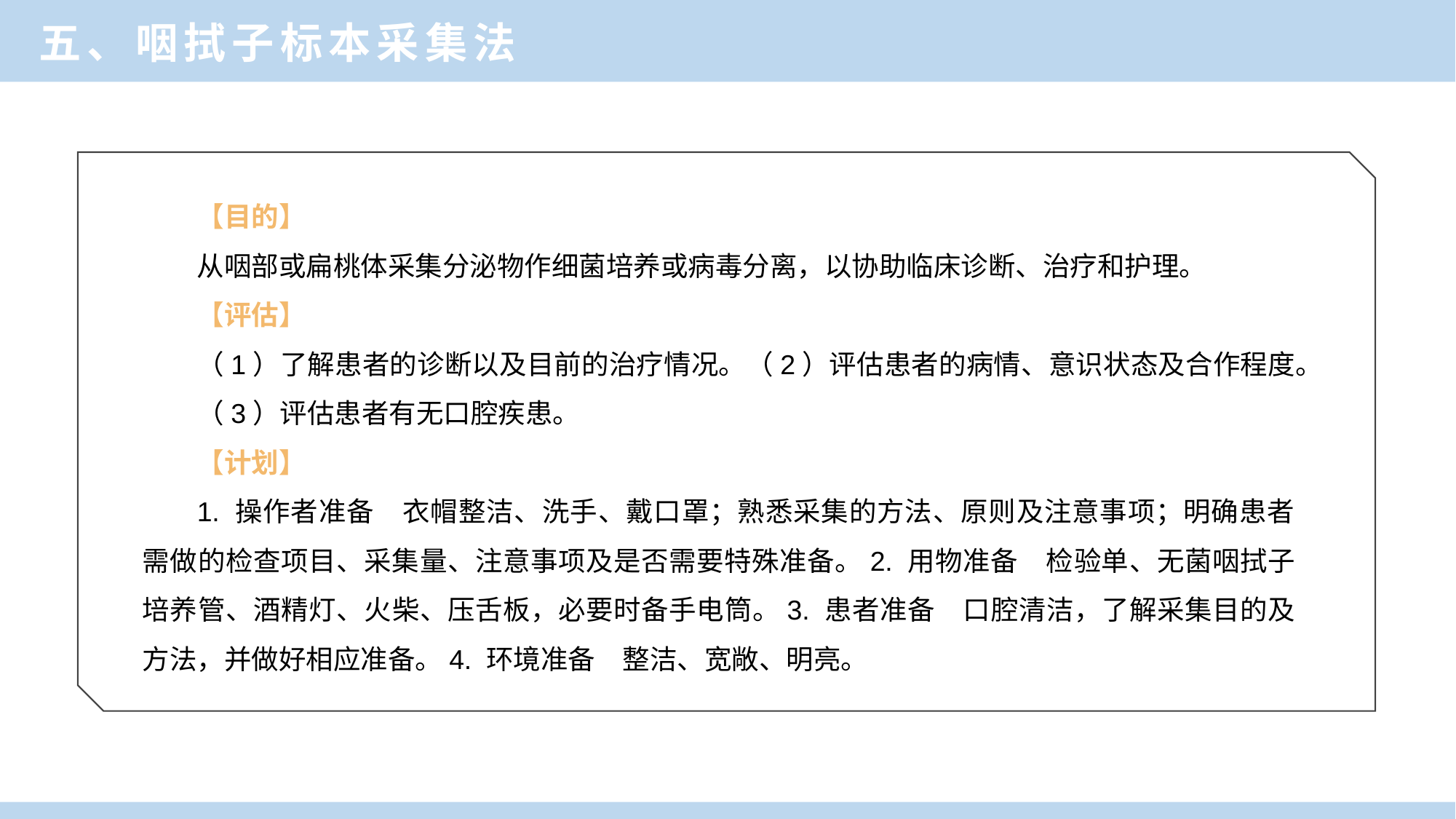

五、咽拭子标本采集法

【目的】
从咽部或扁桃体采集分泌物作细菌培养或病毒分离，以协助临床诊断、治疗和护理。
【评估】
（1）了解患者的诊断以及目前的治疗情况。（2）评估患者的病情、意识状态及合作程度。
（3）评估患者有无口腔疾患。
【计划】
1. 操作者准备　衣帽整洁、洗手、戴口罩；熟悉采集的方法、原则及注意事项；明确患者需做的检查项目、采集量、注意事项及是否需要特殊准备。2. 用物准备　检验单、无菌咽拭子培养管、酒精灯、火柴、压舌板，必要时备手电筒。3. 患者准备　口腔清洁，了解采集目的及方法，并做好相应准备。4. 环境准备　整洁、宽敞、明亮。